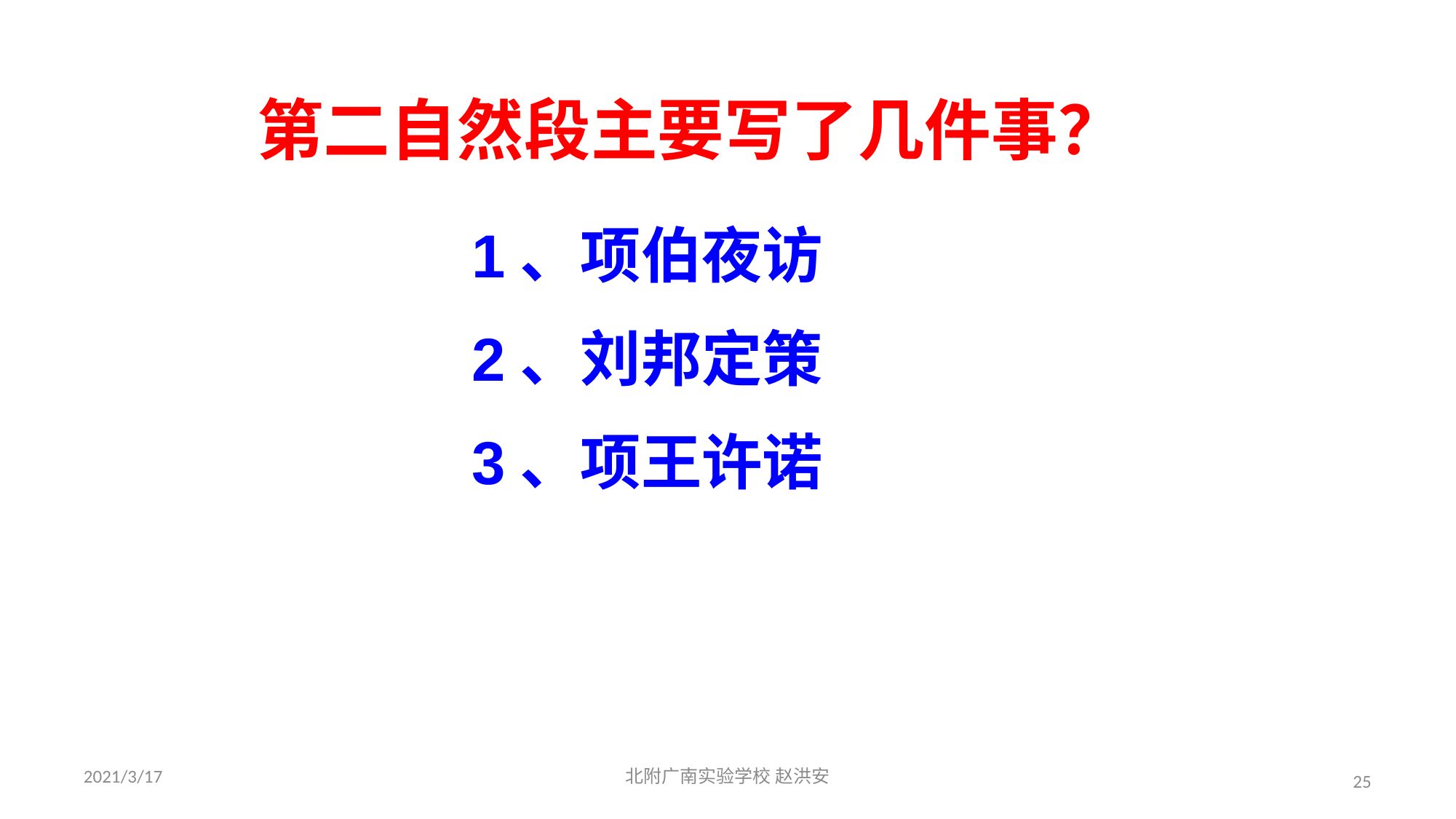

第二自然段主要写了几件事？
1、项伯夜访
2、刘邦定策
3、项王许诺
2021/3/17
北附广南实验学校 赵洪安
25